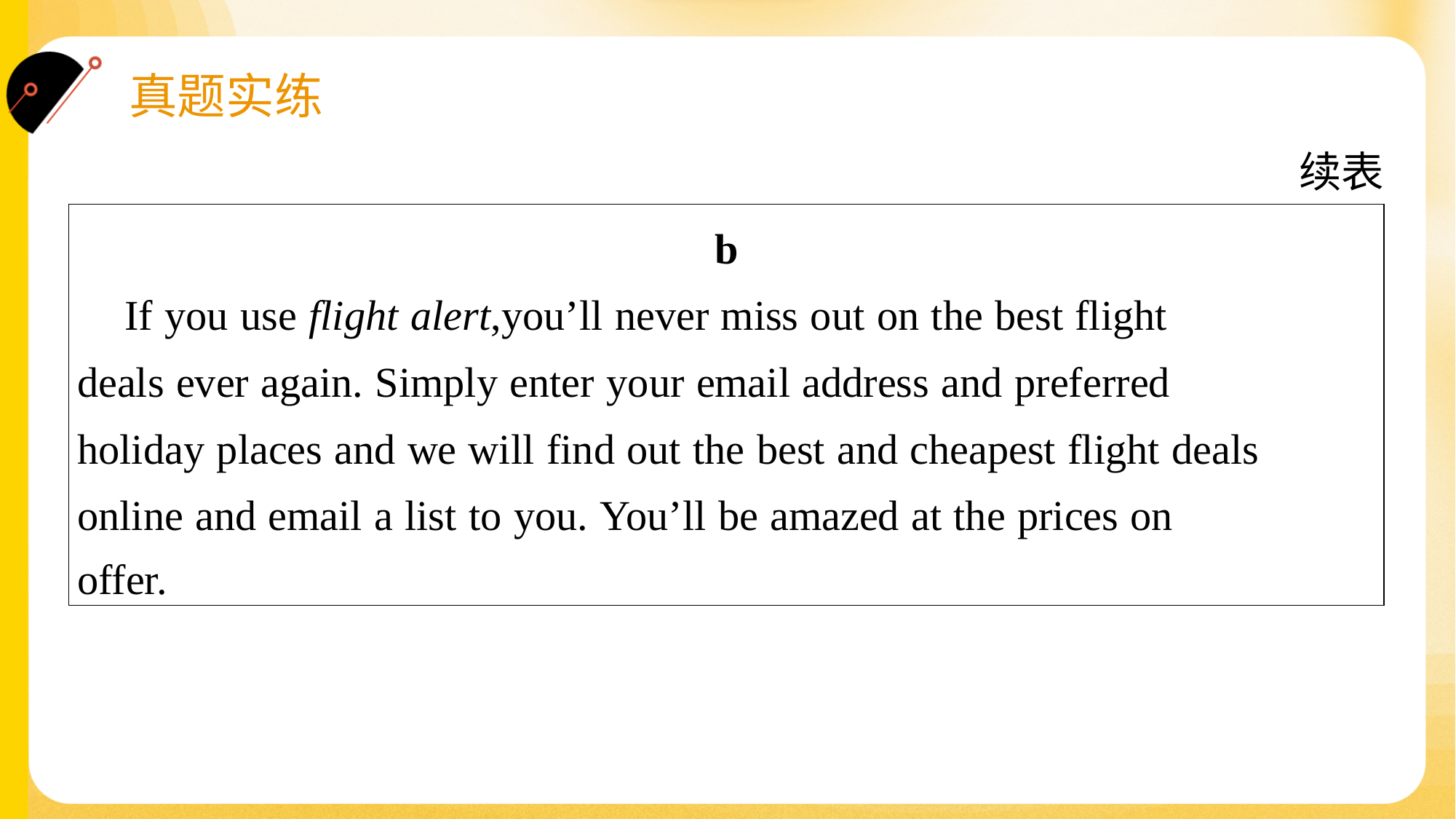

续表
| b If you use flight alert,you’ll never miss out on the best flight deals ever again. Simply enter your email address and preferred holiday places and we will find out the best and cheapest flight deals online and email a list to you. You’ll be amazed at the prices on offer. |
| --- |